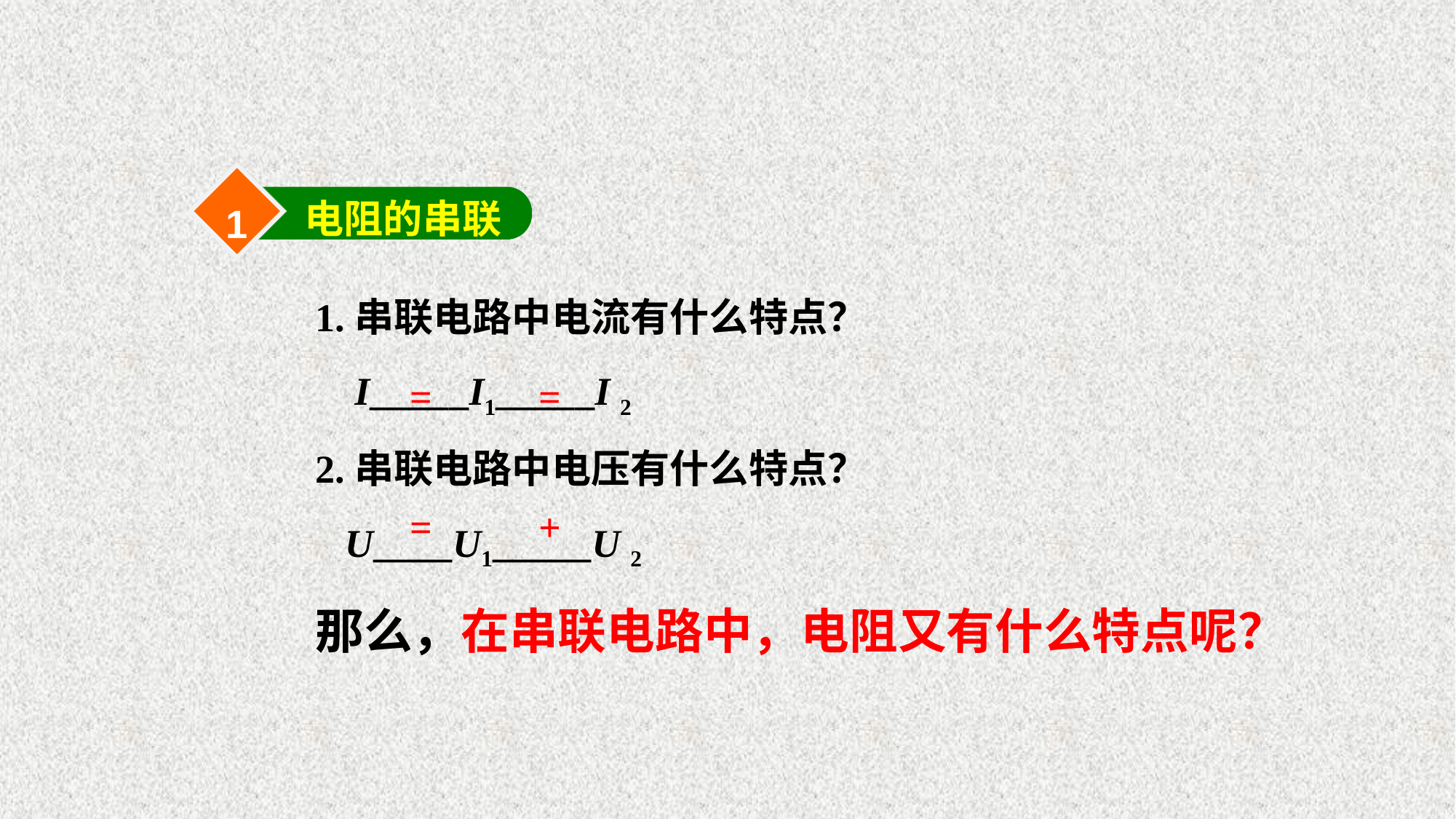

1
电阻的串联

1.串联电路中电流有什么特点？
    I_____I1_____I 2
2.串联电路中电压有什么特点？
   U____U1_____U 2
那么，在串联电路中，电阻又有什么特点呢？
=
=
=
+